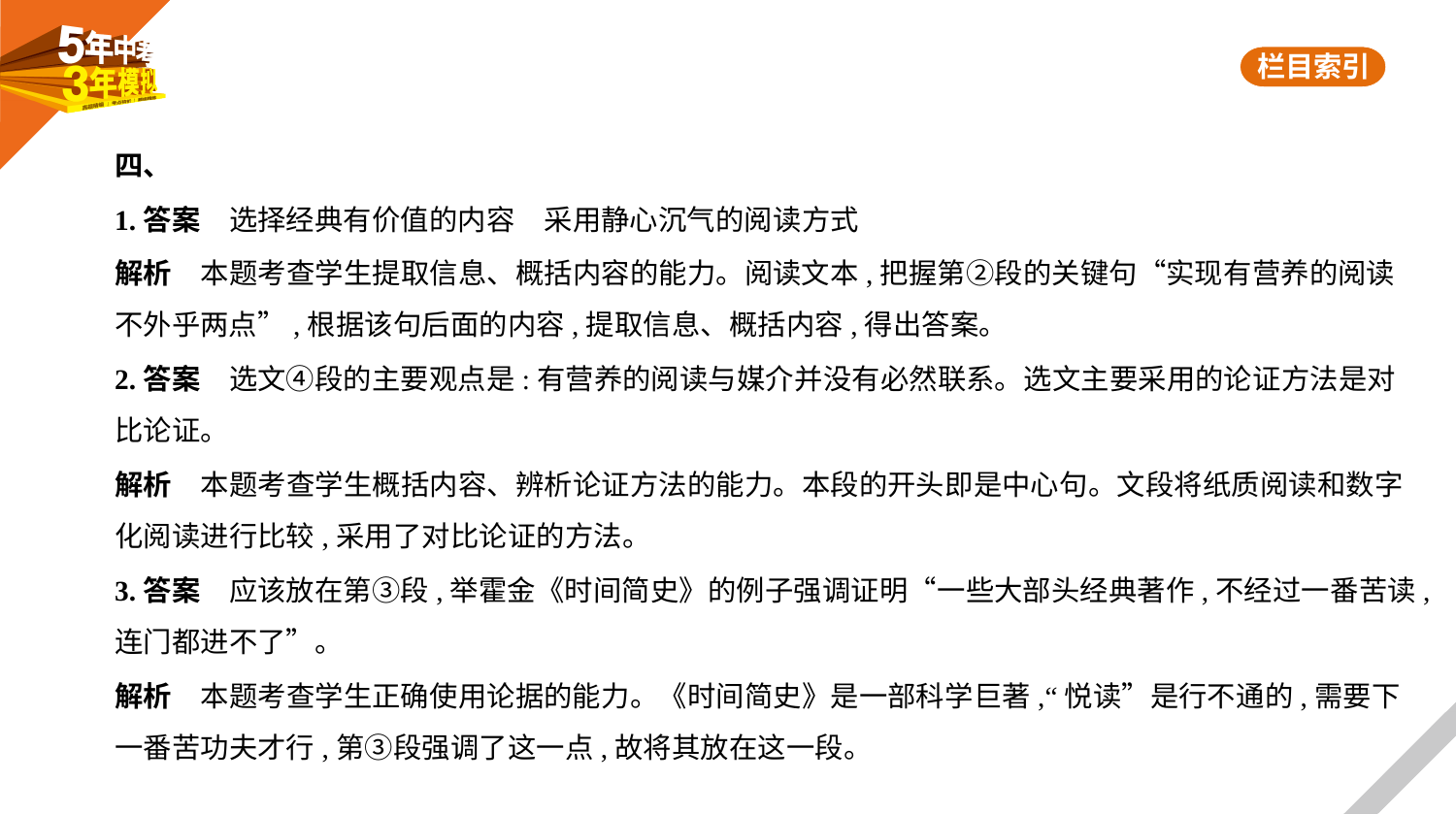

四、
1.答案　选择经典有价值的内容　采用静心沉气的阅读方式
解析　本题考查学生提取信息、概括内容的能力。阅读文本,把握第②段的关键句“实现有营养的阅读
不外乎两点”,根据该句后面的内容,提取信息、概括内容,得出答案。
2.答案　选文④段的主要观点是:有营养的阅读与媒介并没有必然联系。选文主要采用的论证方法是对
比论证。
解析　本题考查学生概括内容、辨析论证方法的能力。本段的开头即是中心句。文段将纸质阅读和数字
化阅读进行比较,采用了对比论证的方法。
3.答案　应该放在第③段,举霍金《时间简史》的例子强调证明“一些大部头经典著作,不经过一番苦读,
连门都进不了”。
解析　本题考查学生正确使用论据的能力。《时间简史》是一部科学巨著,“悦读”是行不通的,需要下
一番苦功夫才行,第③段强调了这一点,故将其放在这一段。